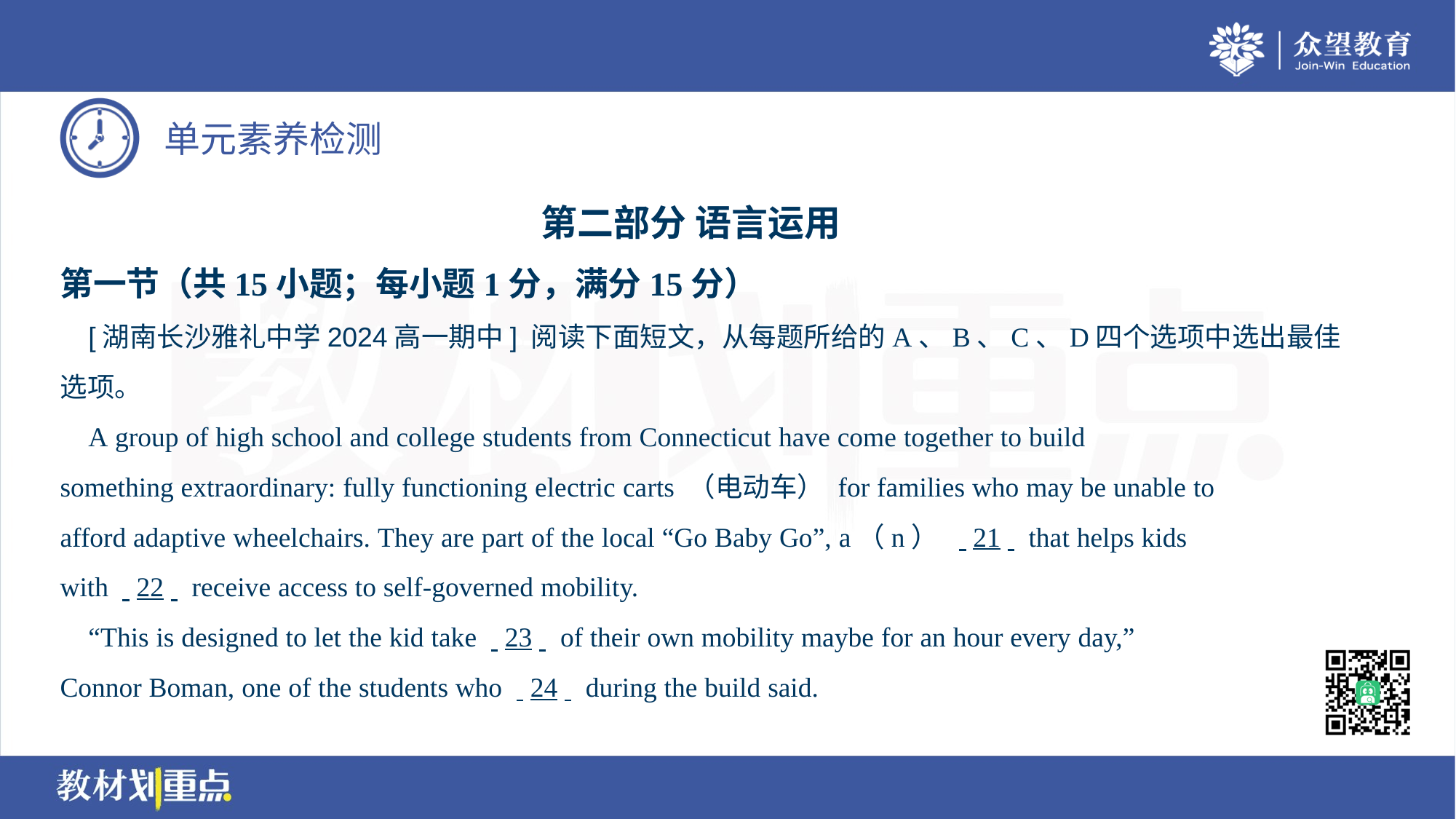

第二部分 语言运用
第一节（共15小题；每小题1分，满分15分）
    [湖南长沙雅礼中学2024高一期中] 阅读下面短文，从每题所给的A、B、C、D四个选项中选出最佳
选项。
    A group of high school and college students from Connecticut have come together to build
something extraordinary: fully functioning electric carts （电动车） for families who may be unable to
afford adaptive wheelchairs. They are part of the local “Go Baby Go”, a（n） . .21. . that helps kids
with . .22. . receive access to self-governed mobility.
    “This is designed to let the kid take . .23. . of their own mobility maybe for an hour every day,”
Connor Boman, one of the students who . .24. . during the build said.